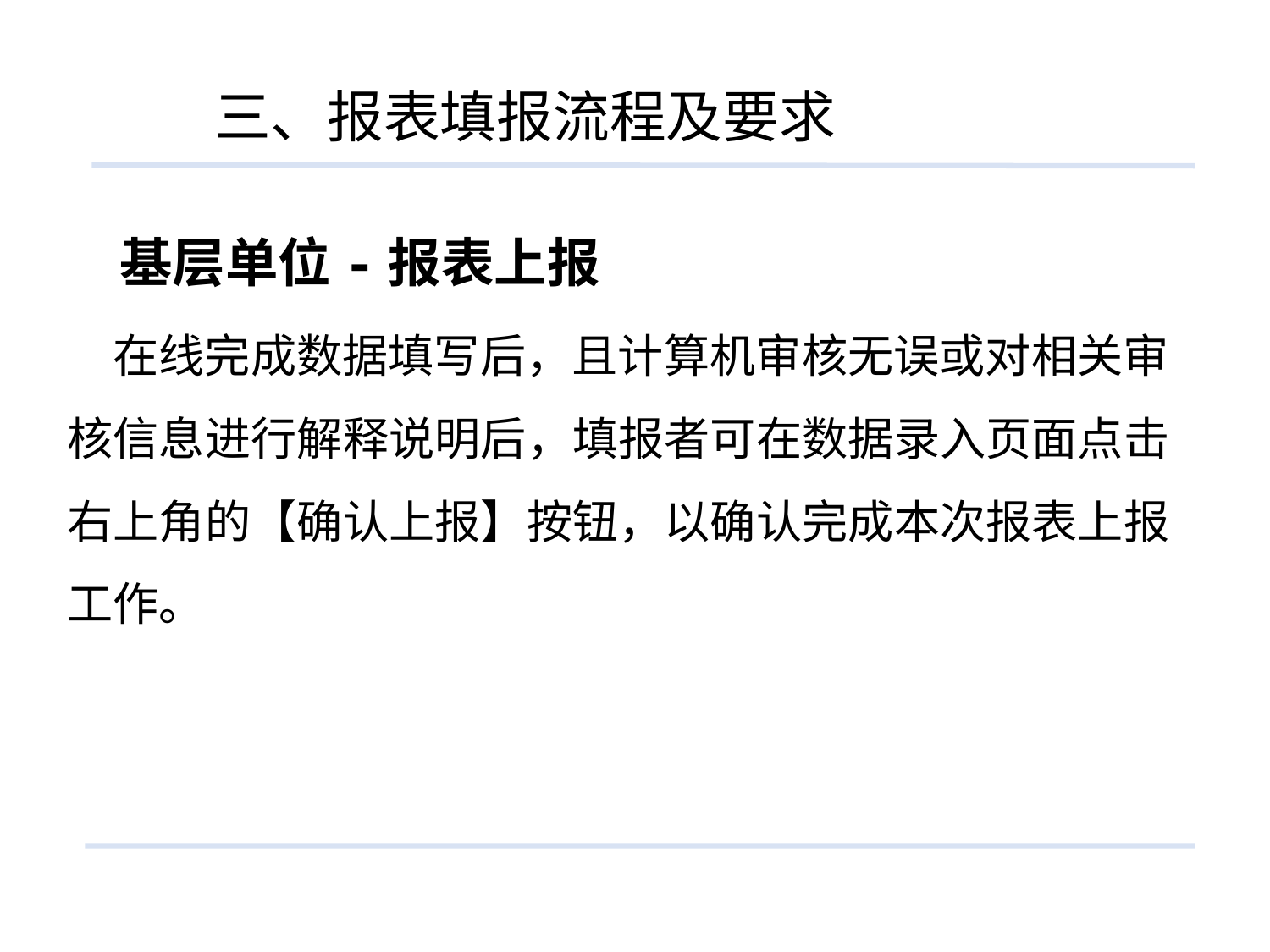

三、报表填报流程及要求

   基层单位-报表上报
   在线完成数据填写后，且计算机审核无误或对相关审核信息进行解释说明后，填报者可在数据录入页面点击右上角的【确认上报】按钮，以确认完成本次报表上报工作。